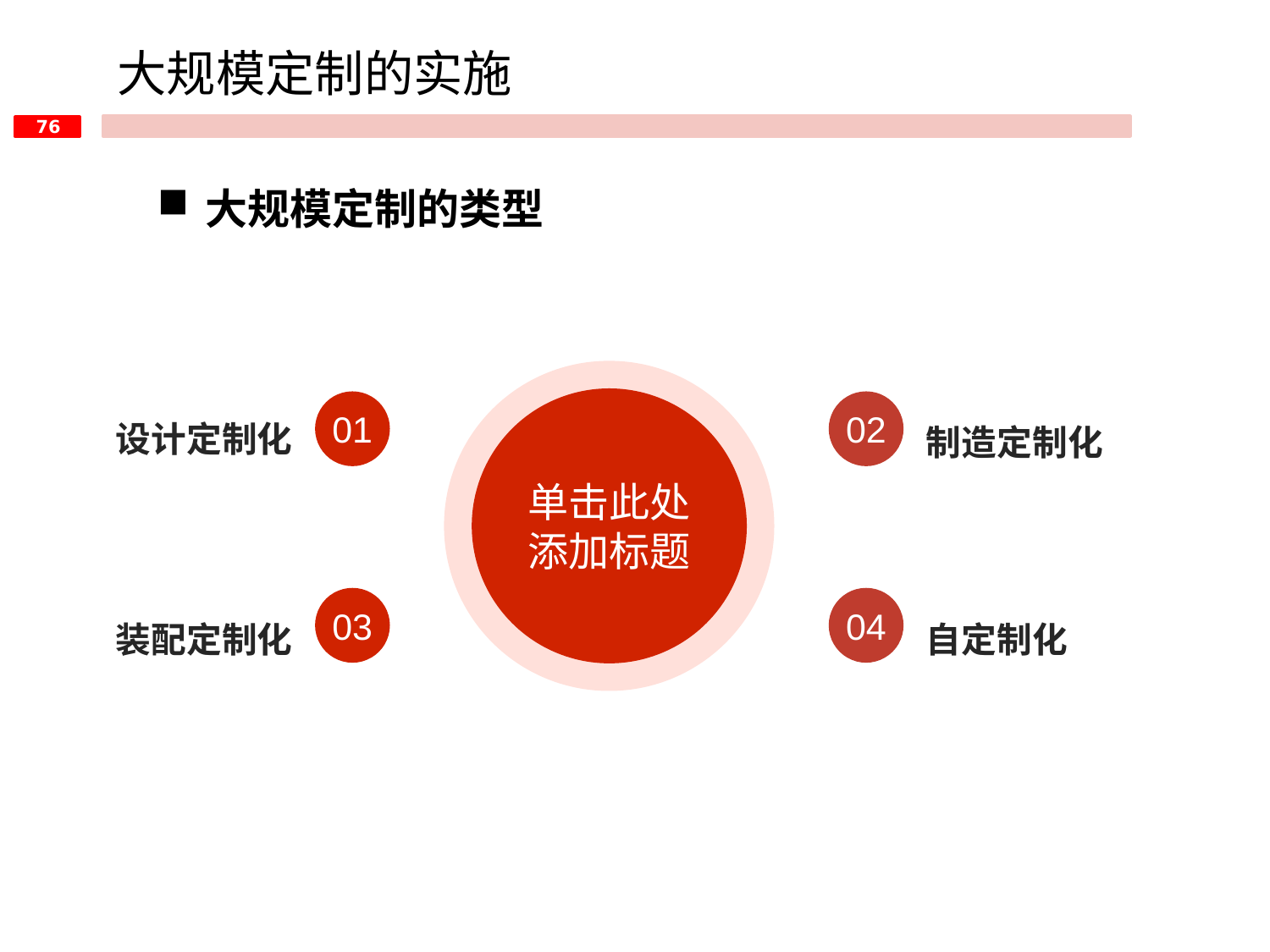

大规模定制的实施
76
大规模定制的类型

设计定制化
制造定制化
单击此处
添加标题
01
02
装配定制化
自定制化
03
04